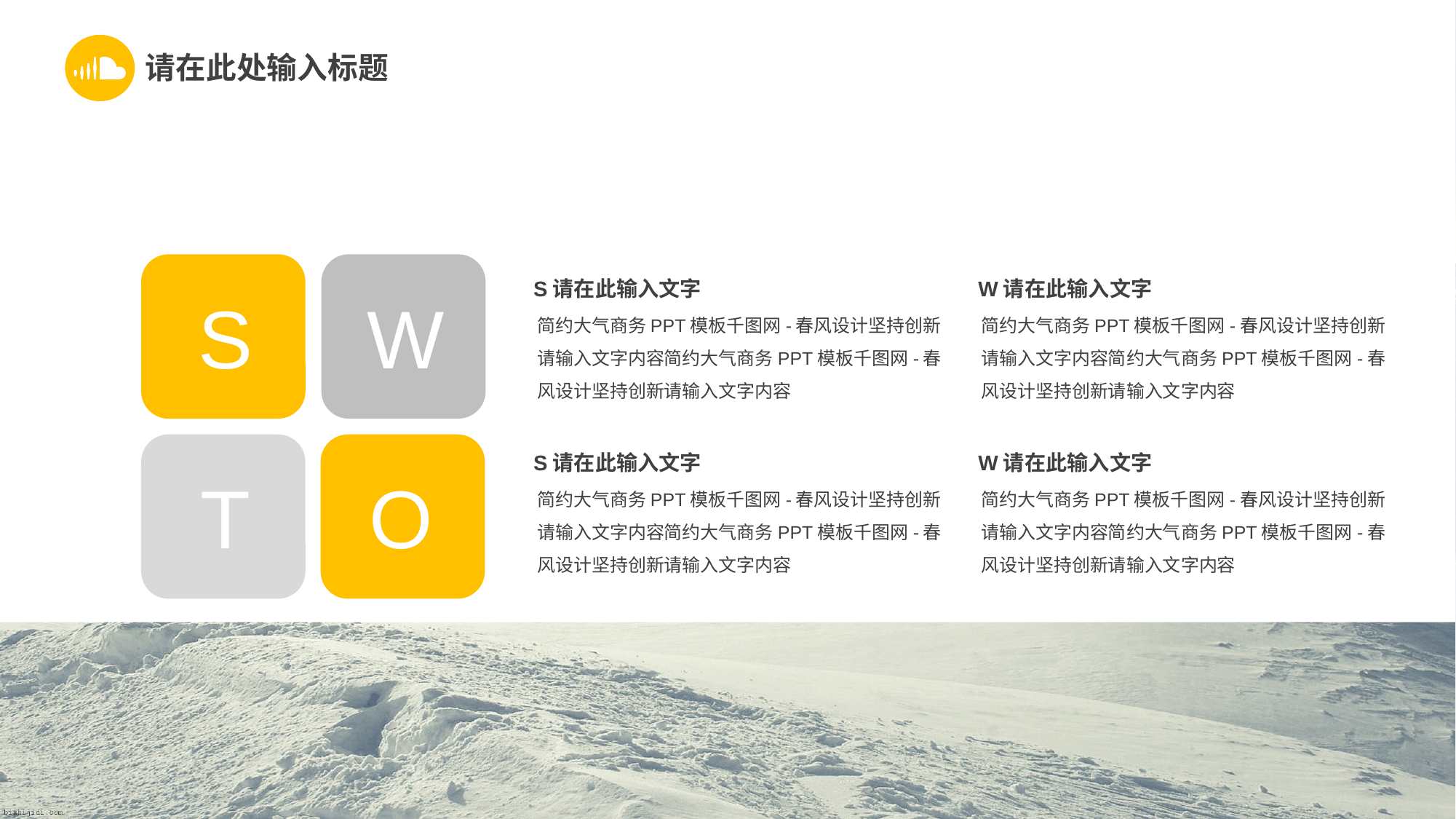

请在此处输入标题

S请在此输入文字
W请在此输入文字
S
W
简约大气商务PPT模板千图网-春风设计坚持创新请输入文字内容简约大气商务PPT模板千图网-春风设计坚持创新请输入文字内容
简约大气商务PPT模板千图网-春风设计坚持创新请输入文字内容简约大气商务PPT模板千图网-春风设计坚持创新请输入文字内容

S请在此输入文字
W请在此输入文字
T
O
简约大气商务PPT模板千图网-春风设计坚持创新请输入文字内容简约大气商务PPT模板千图网-春风设计坚持创新请输入文字内容
简约大气商务PPT模板千图网-春风设计坚持创新请输入文字内容简约大气商务PPT模板千图网-春风设计坚持创新请输入文字内容